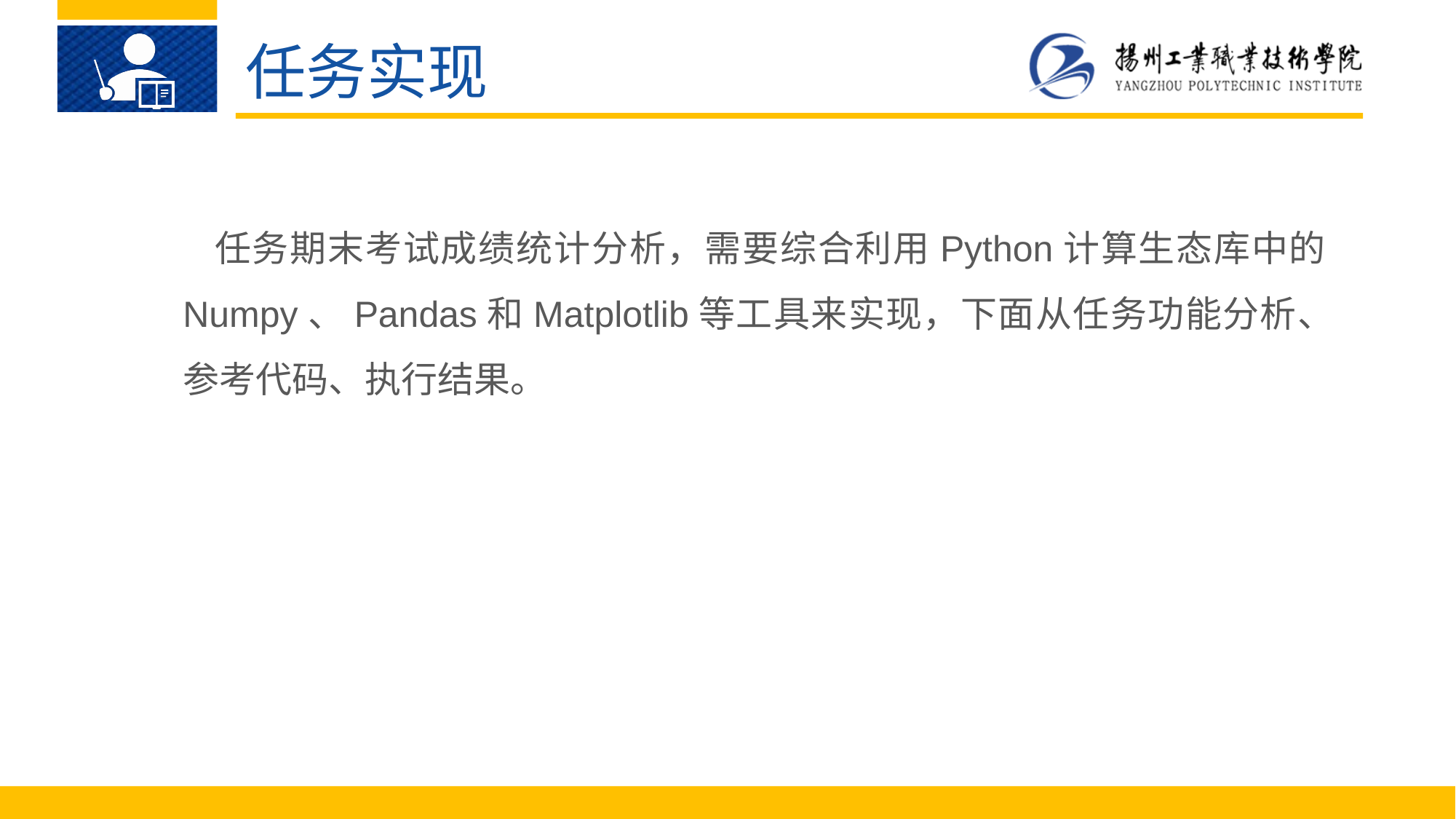

任务实现
任务期末考试成绩统计分析，需要综合利用Python计算生态库中的Numpy、Pandas和Matplotlib等工具来实现，下面从任务功能分析、参考代码、执行结果。